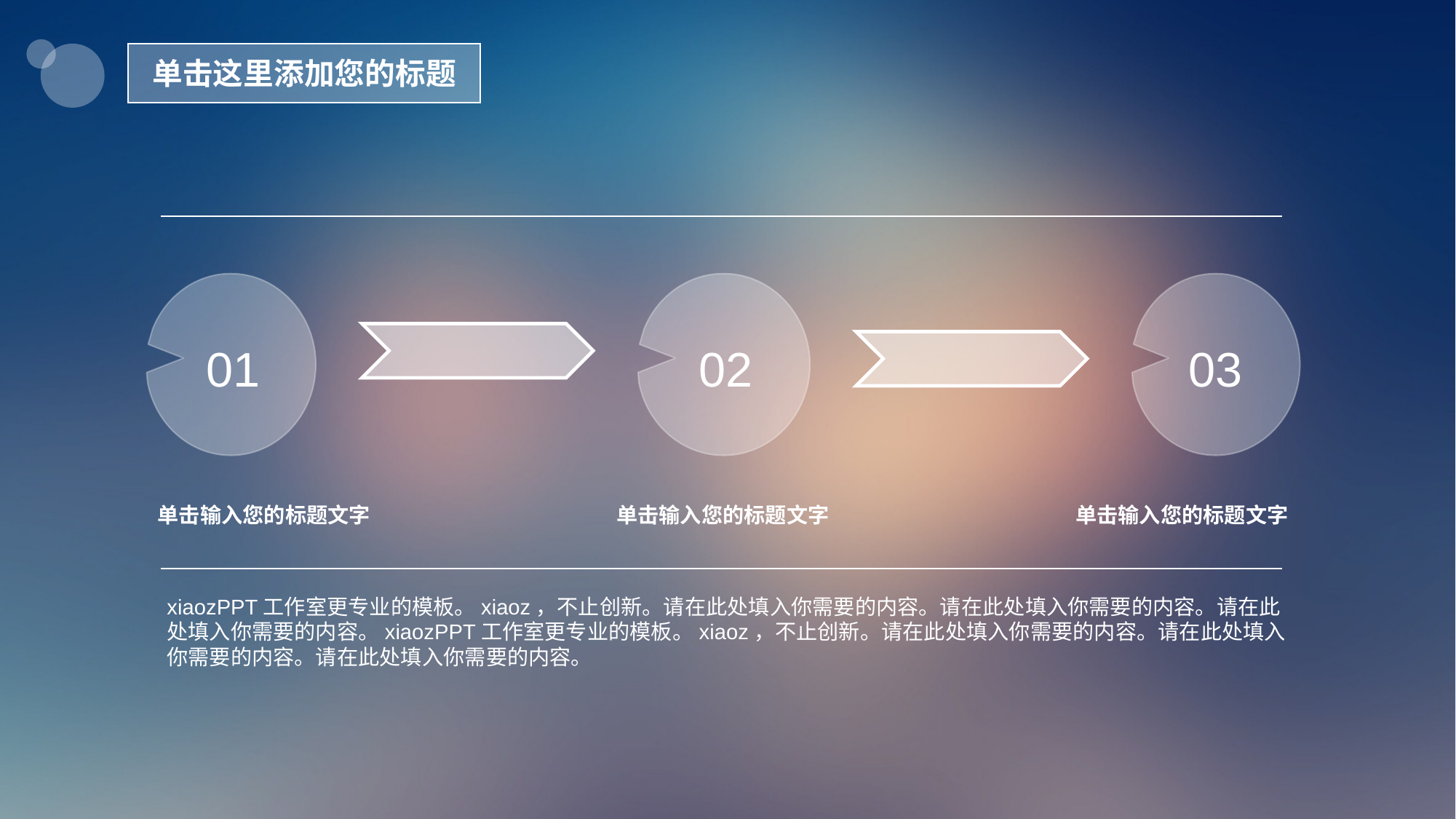

单击这里添加您的标题

03

02

01

单击输入您的标题文字
单击输入您的标题文字
单击输入您的标题文字
xiaozPPT工作室更专业的模板。xiaoz，不止创新。请在此处填入你需要的内容。请在此处填入你需要的内容。请在此处填入你需要的内容。xiaozPPT工作室更专业的模板。xiaoz，不止创新。请在此处填入你需要的内容。请在此处填入你需要的内容。请在此处填入你需要的内容。